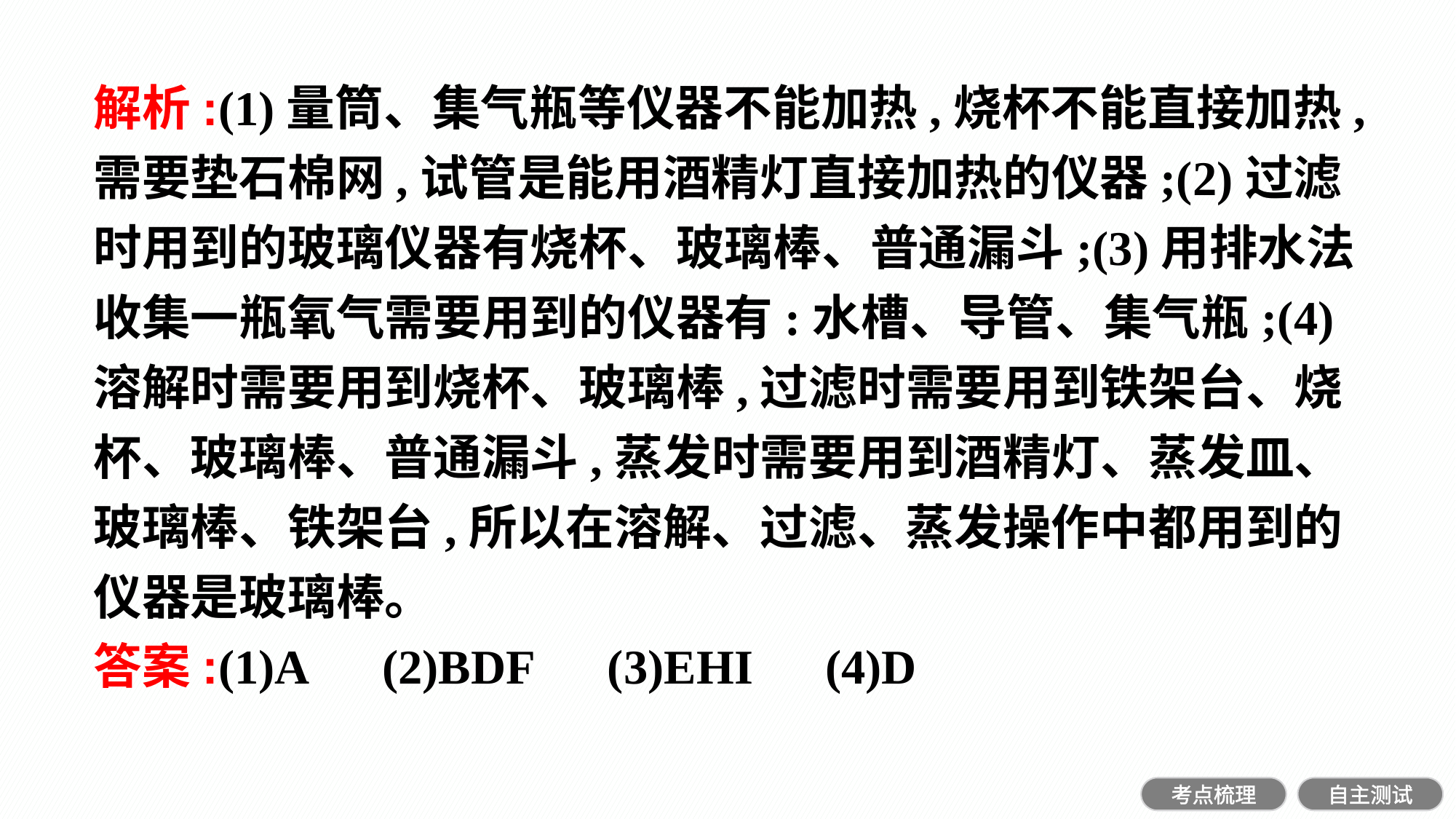

解析:(1)量筒、集气瓶等仪器不能加热,烧杯不能直接加热,需要垫石棉网,试管是能用酒精灯直接加热的仪器;(2)过滤时用到的玻璃仪器有烧杯、玻璃棒、普通漏斗;(3)用排水法收集一瓶氧气需要用到的仪器有:水槽、导管、集气瓶;(4)溶解时需要用到烧杯、玻璃棒,过滤时需要用到铁架台、烧杯、玻璃棒、普通漏斗,蒸发时需要用到酒精灯、蒸发皿、玻璃棒、铁架台,所以在溶解、过滤、蒸发操作中都用到的仪器是玻璃棒。
答案:(1)A　(2)BDF　(3)EHI　(4)D